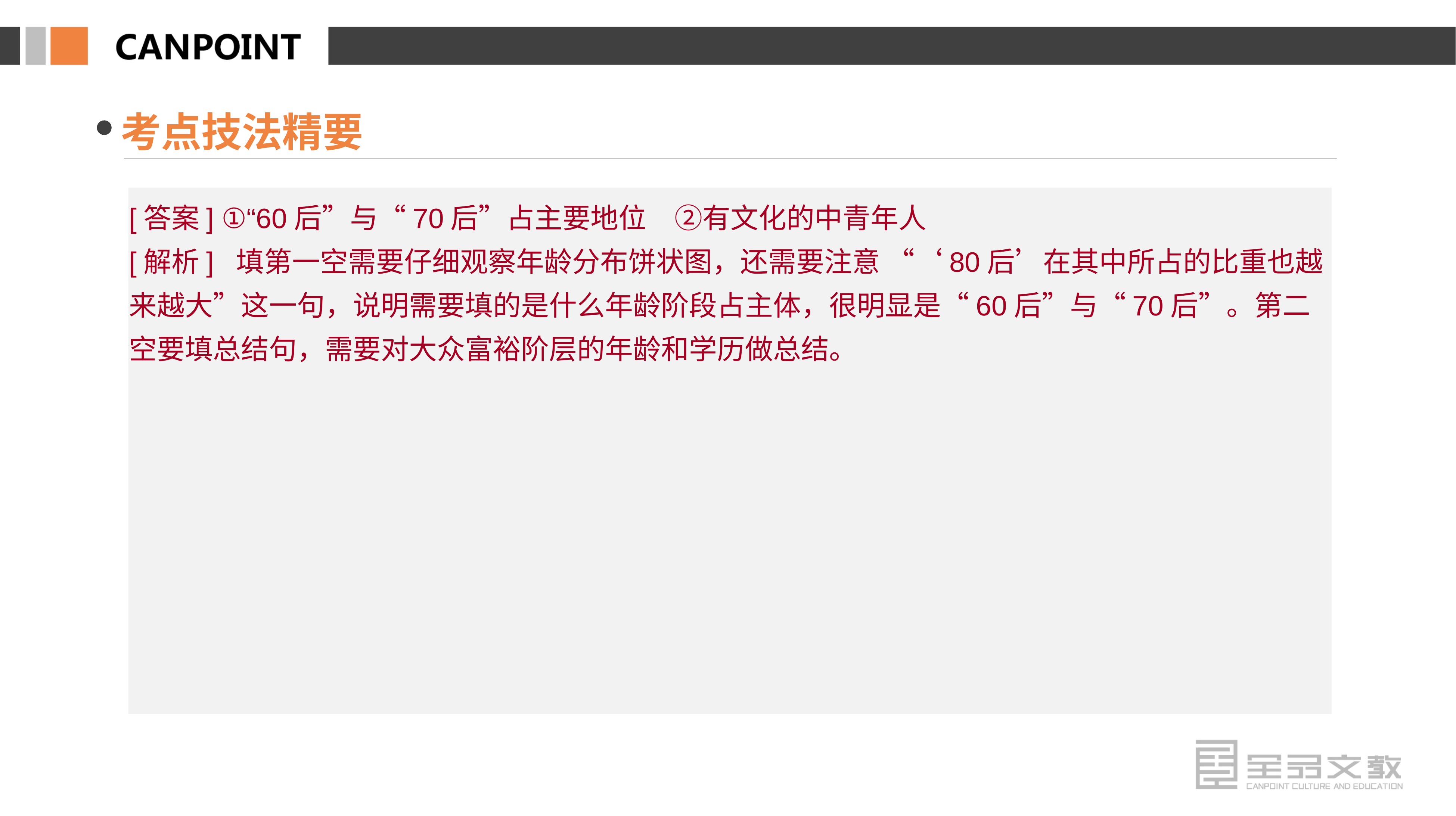

考点技法精要

[答案] ①“60后”与“70后”占主要地位　②有文化的中青年人
[解析]  填第一空需要仔细观察年龄分布饼状图，还需要注意 “‘80后’在其中所占的比重也越来越大”这一句，说明需要填的是什么年龄阶段占主体，很明显是“60后”与“70后”。第二空要填总结句，需要对大众富裕阶层的年龄和学历做总结。